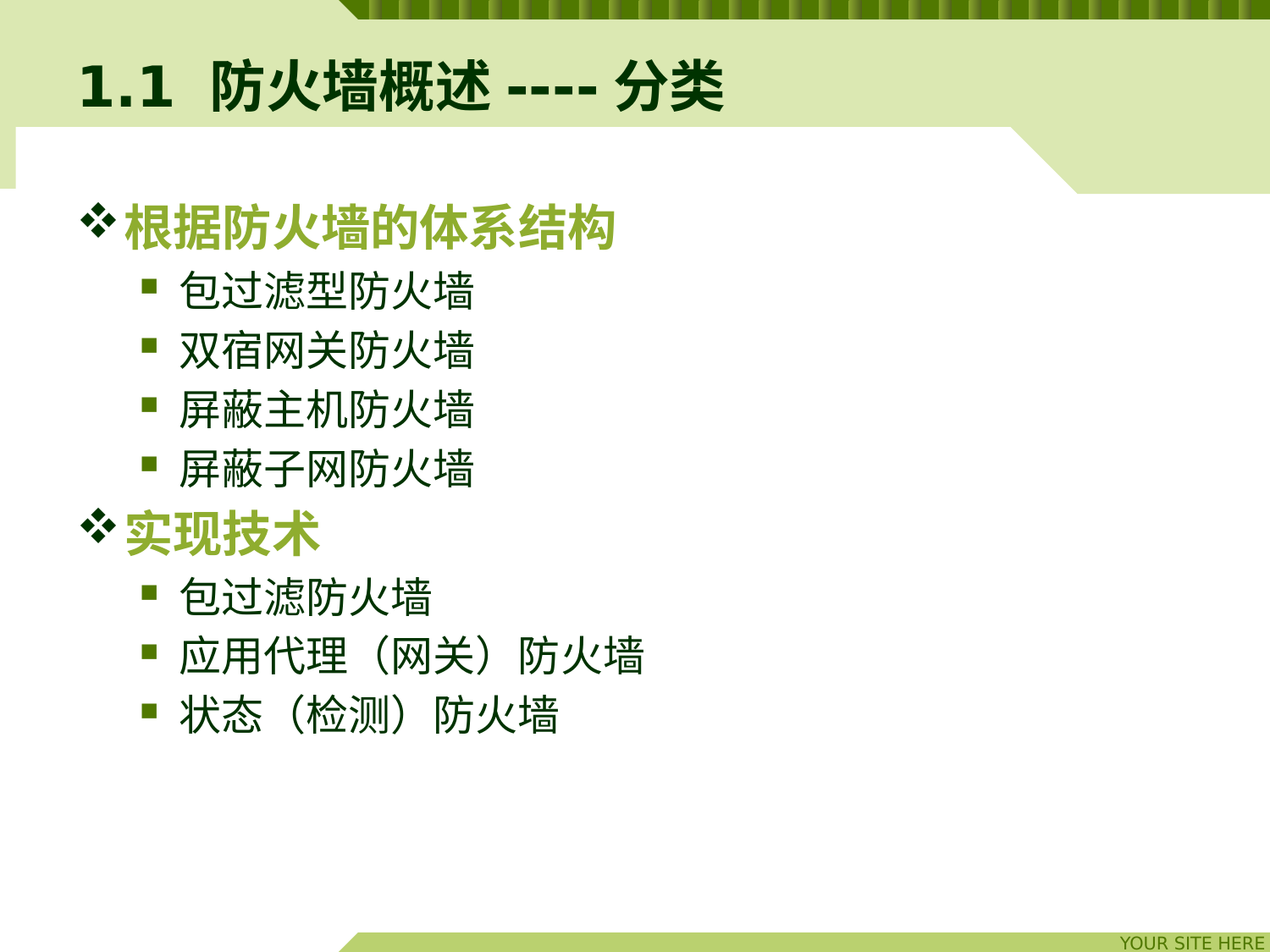

# 1.1 防火墙概述----分类
根据防火墙的体系结构
包过滤型防火墙
双宿网关防火墙
屏蔽主机防火墙
屏蔽子网防火墙
实现技术
包过滤防火墙
应用代理（网关）防火墙
状态（检测）防火墙